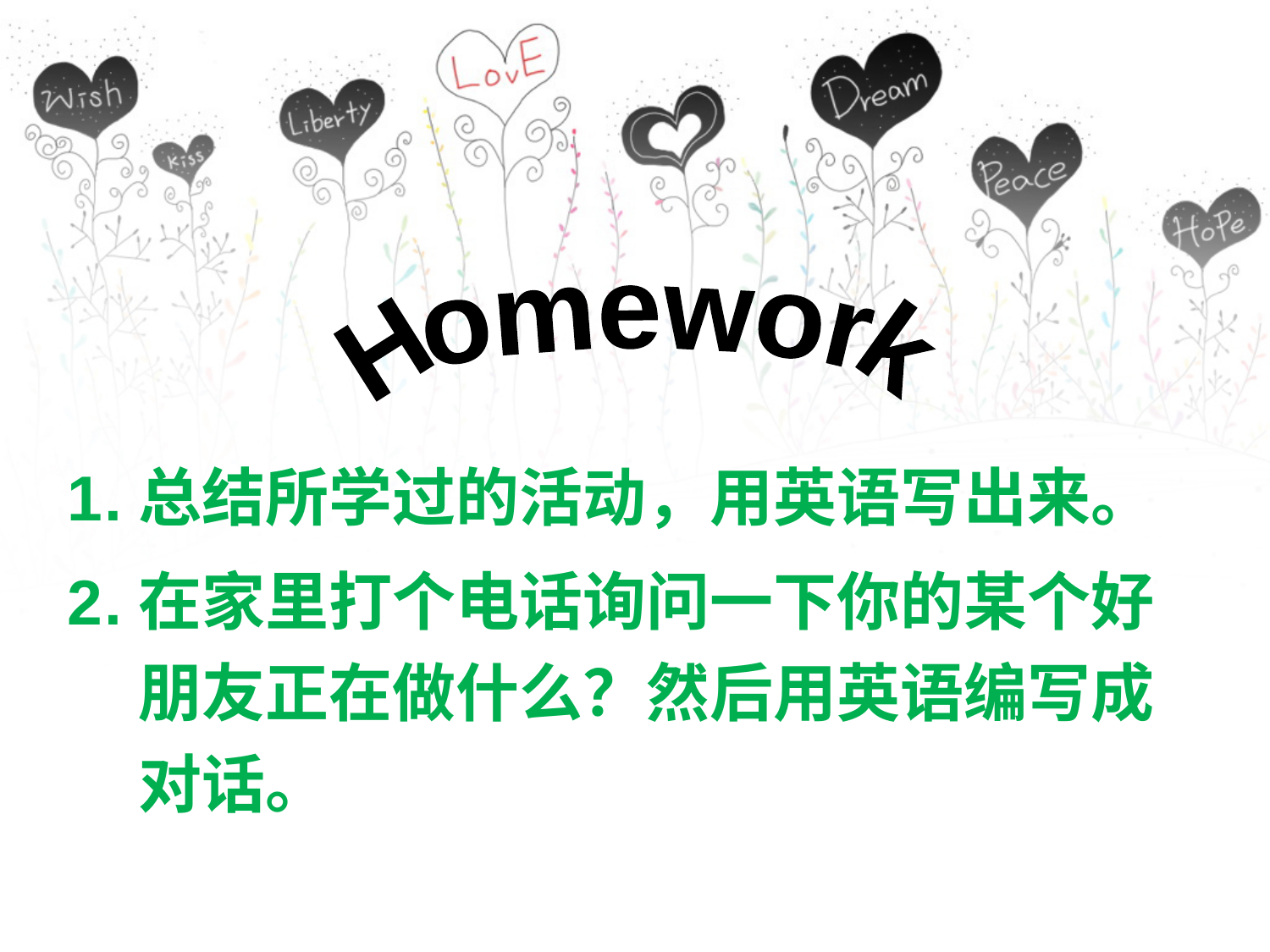

Homework
总结所学过的活动，用英语写出来。
在家里打个电话询问一下你的某个好朋友正在做什么？然后用英语编写成对话。